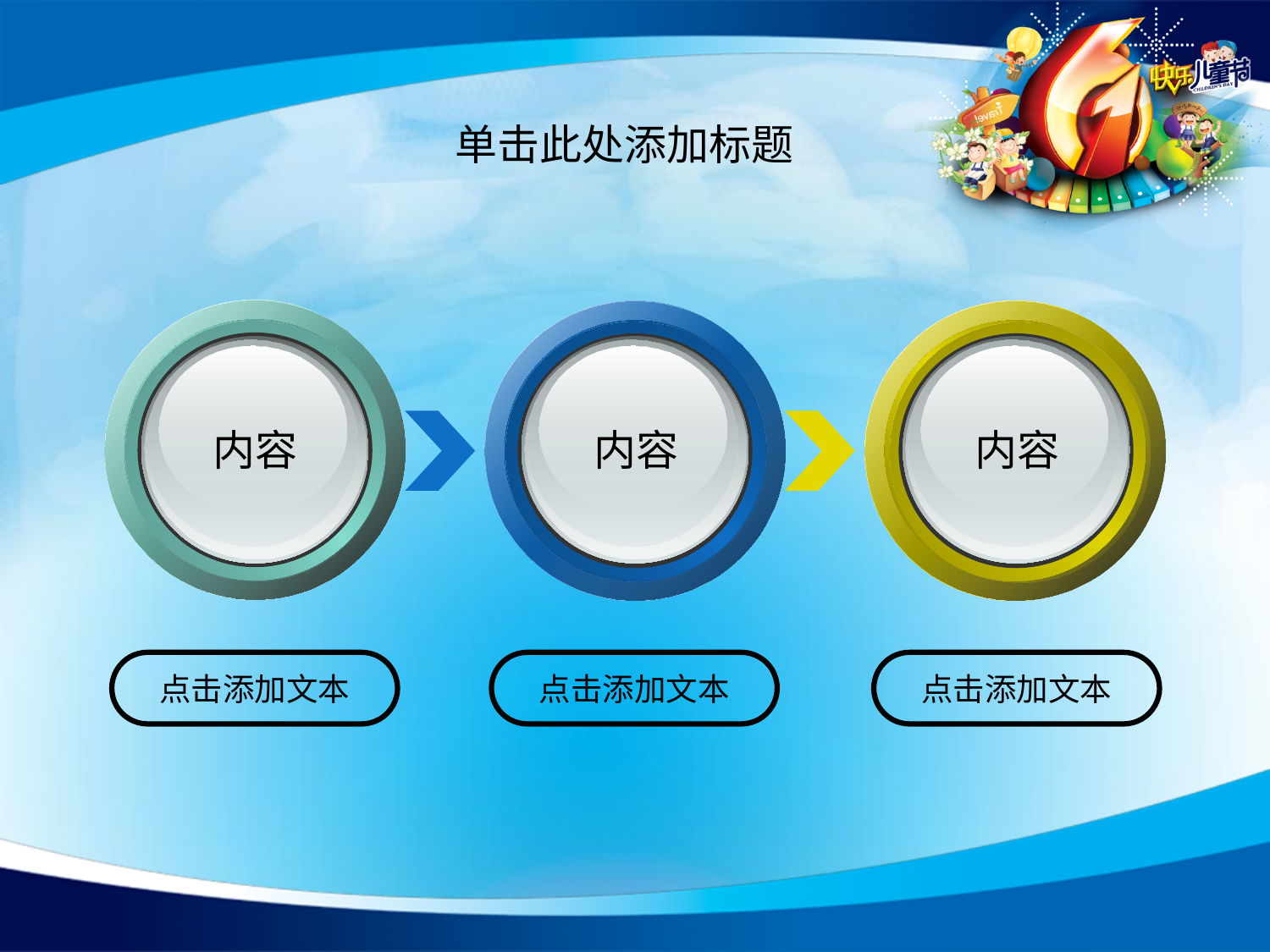

# 单击此处添加标题

内容
内容
内容
点击添加文本
点击添加文本
点击添加文本